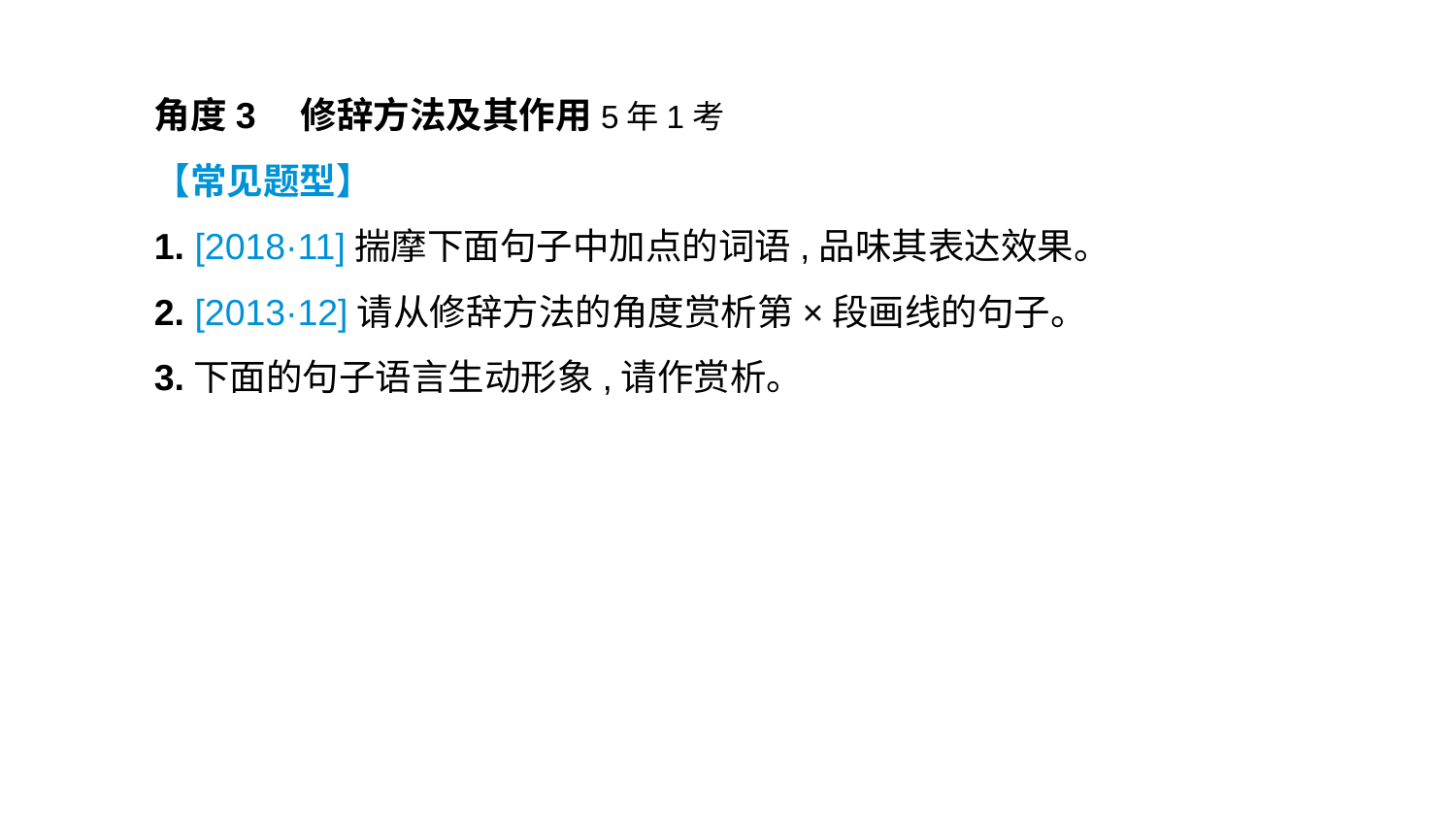

角度3　修辞方法及其作用5年1考
【常见题型】
1. [2018·11]揣摩下面句子中加点的词语,品味其表达效果。
2. [2013·12]请从修辞方法的角度赏析第×段画线的句子。
3.下面的句子语言生动形象,请作赏析。